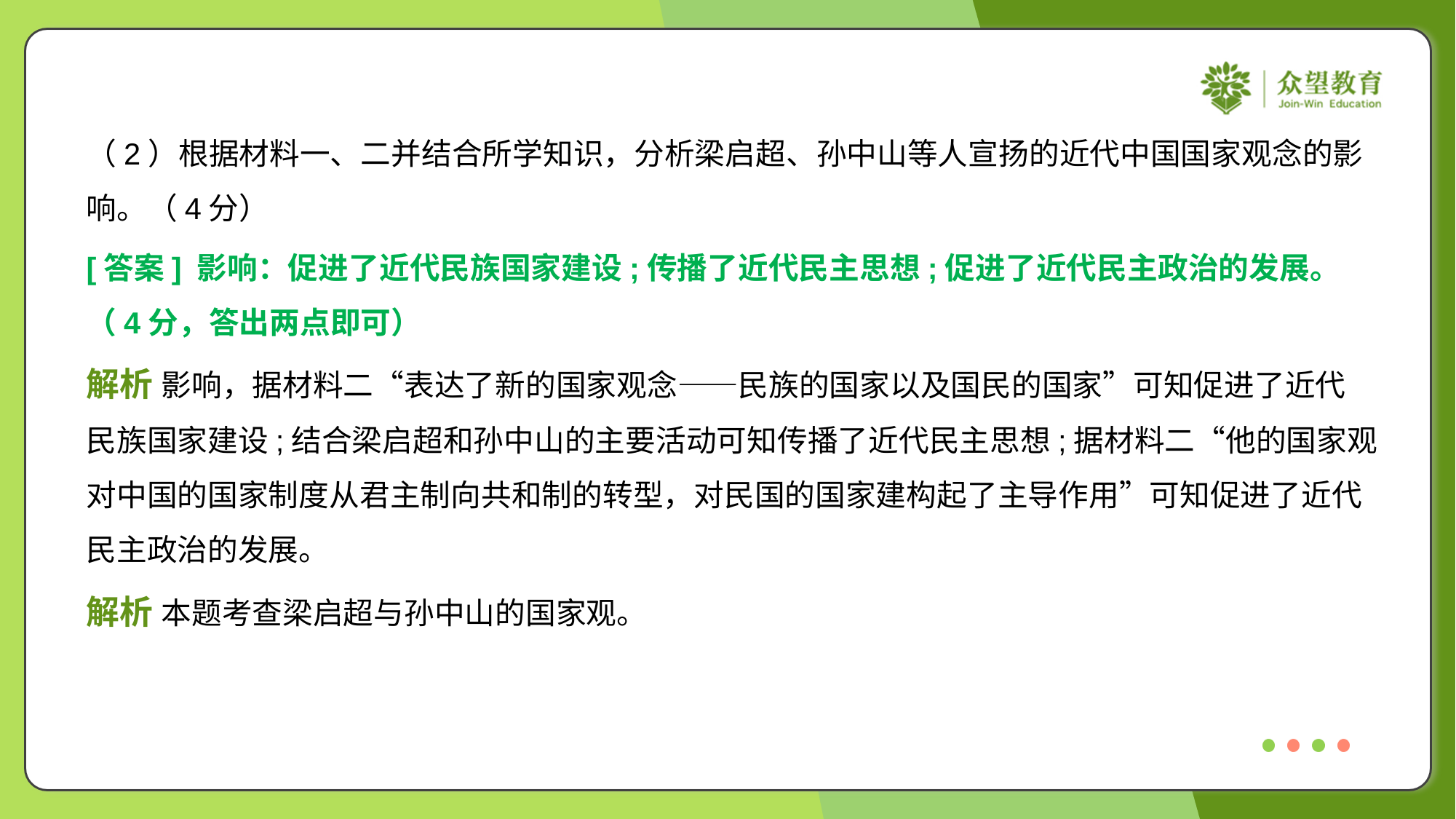

（2）根据材料一、二并结合所学知识，分析梁启超、孙中山等人宣扬的近代中国国家观念的影
响。（4分）
[答案] 影响：促进了近代民族国家建设;传播了近代民主思想;促进了近代民主政治的发展。
（4分，答出两点即可）
解析 影响，据材料二“表达了新的国家观念——民族的国家以及国民的国家”可知促进了近代
民族国家建设;结合梁启超和孙中山的主要活动可知传播了近代民主思想;据材料二“他的国家观
对中国的国家制度从君主制向共和制的转型，对民国的国家建构起了主导作用”可知促进了近代
民主政治的发展。
解析 本题考查梁启超与孙中山的国家观。